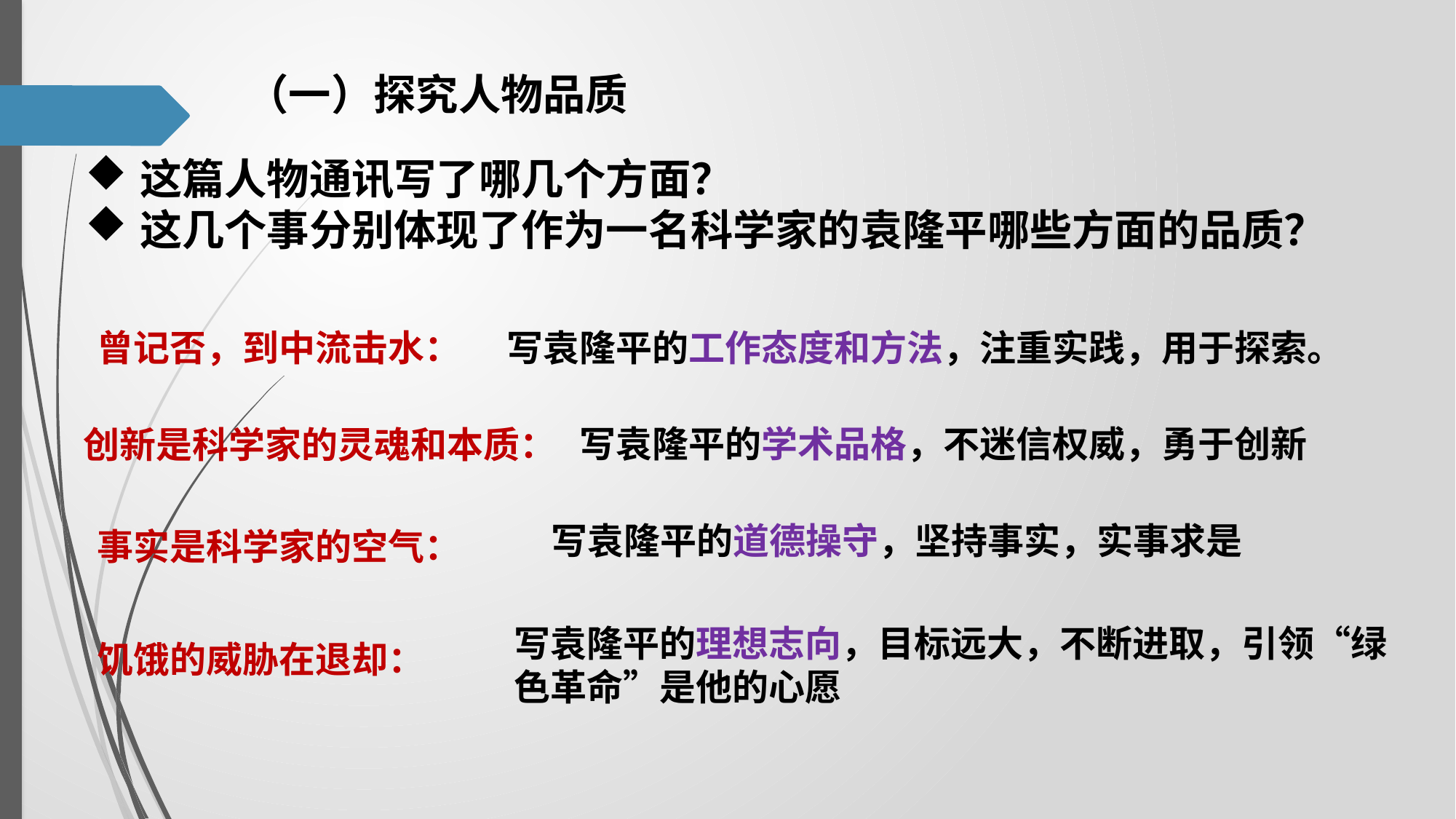

（一）探究人物品质
这篇人物通讯写了哪几个方面？
这几个事分别体现了作为一名科学家的袁隆平哪些方面的品质？
曾记否，到中流击水：
写袁隆平的工作态度和方法，注重实践，用于探索。
写袁隆平的学术品格，不迷信权威，勇于创新
创新是科学家的灵魂和本质：
写袁隆平的道德操守，坚持事实，实事求是
事实是科学家的空气：
写袁隆平的理想志向，目标远大，不断进取，引领“绿色革命”是他的心愿
饥饿的威胁在退却：